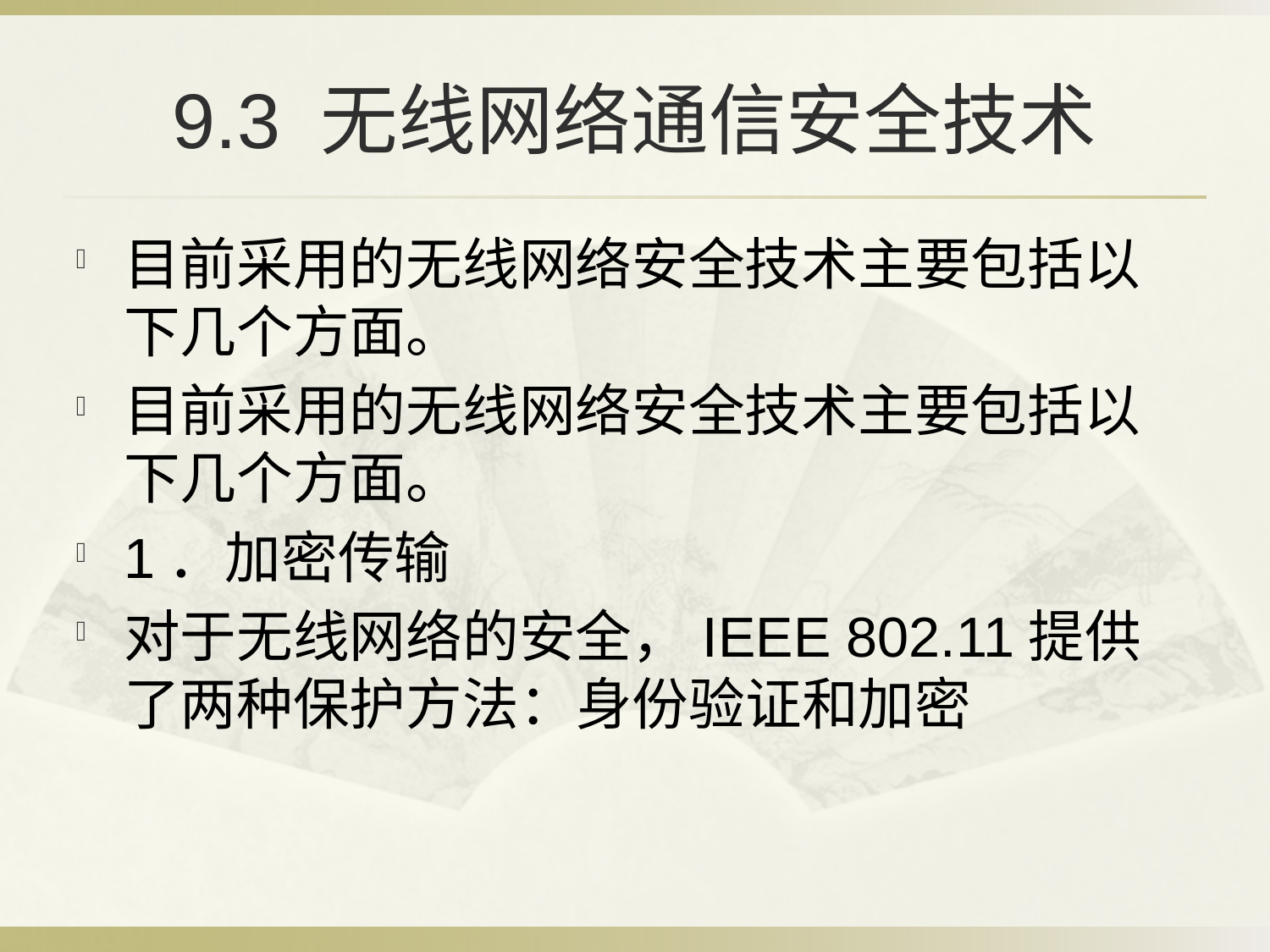

# 9.3 无线网络通信安全技术
目前采用的无线网络安全技术主要包括以下几个方面。
目前采用的无线网络安全技术主要包括以下几个方面。
1．加密传输
对于无线网络的安全，IEEE 802.11提供了两种保护方法：身份验证和加密